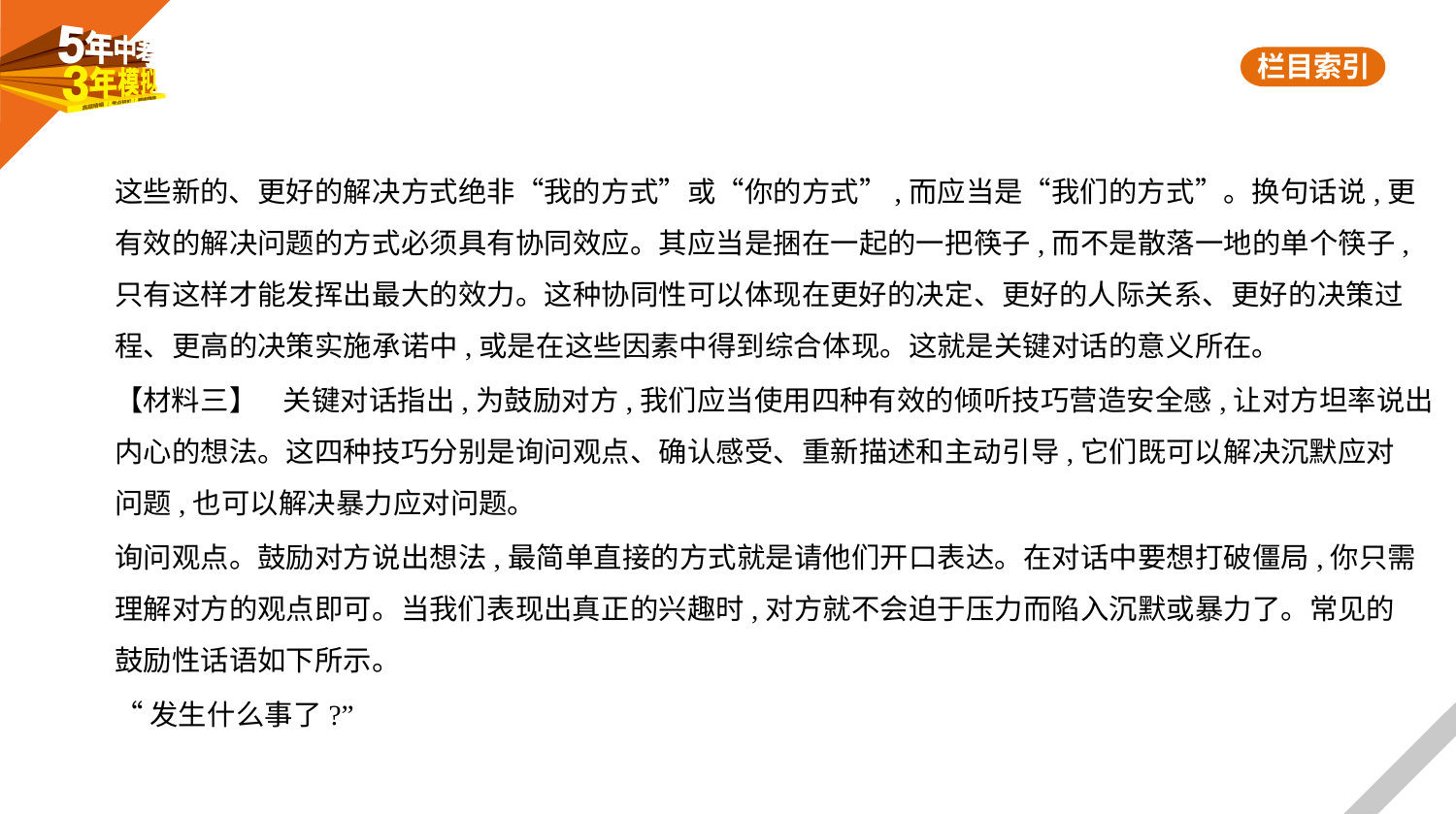

这些新的、更好的解决方式绝非“我的方式”或“你的方式”,而应当是“我们的方式”。换句话说,更
有效的解决问题的方式必须具有协同效应。其应当是捆在一起的一把筷子,而不是散落一地的单个筷子,
只有这样才能发挥出最大的效力。这种协同性可以体现在更好的决定、更好的人际关系、更好的决策过
程、更高的决策实施承诺中,或是在这些因素中得到综合体现。这就是关键对话的意义所在。
【材料三】    关键对话指出,为鼓励对方,我们应当使用四种有效的倾听技巧营造安全感,让对方坦率说出
内心的想法。这四种技巧分别是询问观点、确认感受、重新描述和主动引导,它们既可以解决沉默应对
问题,也可以解决暴力应对问题。
询问观点。鼓励对方说出想法,最简单直接的方式就是请他们开口表达。在对话中要想打破僵局,你只需
理解对方的观点即可。当我们表现出真正的兴趣时,对方就不会迫于压力而陷入沉默或暴力了。常见的
鼓励性话语如下所示。
“发生什么事了?”